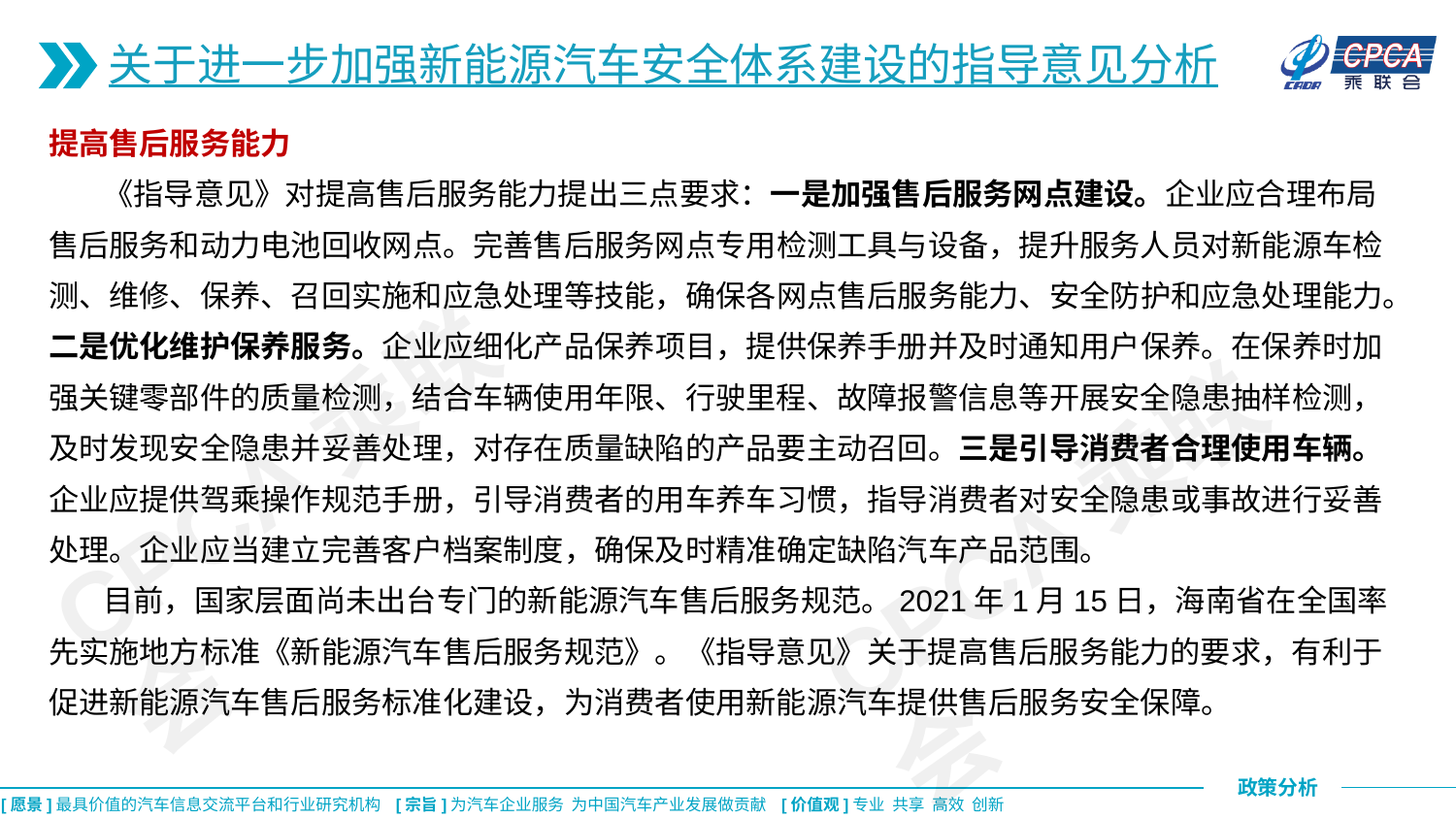

关于进一步加强新能源汽车安全体系建设的指导意见分析
提高售后服务能力
       《指导意见》对提高售后服务能力提出三点要求：一是加强售后服务网点建设。企业应合理布局售后服务和动力电池回收网点。完善售后服务网点专用检测工具与设备，提升服务人员对新能源车检测、维修、保养、召回实施和应急处理等技能，确保各网点售后服务能力、安全防护和应急处理能力。二是优化维护保养服务。企业应细化产品保养项目，提供保养手册并及时通知用户保养。在保养时加强关键零部件的质量检测，结合车辆使用年限、行驶里程、故障报警信息等开展安全隐患抽样检测，及时发现安全隐患并妥善处理，对存在质量缺陷的产品要主动召回。三是引导消费者合理使用车辆。企业应提供驾乘操作规范手册，引导消费者的用车养车习惯，指导消费者对安全隐患或事故进行妥善处理。企业应当建立完善客户档案制度，确保及时精准确定缺陷汽车产品范围。
       目前，国家层面尚未出台专门的新能源汽车售后服务规范。2021年1月15日，海南省在全国率先实施地方标准《新能源汽车售后服务规范》。《指导意见》关于提高售后服务能力的要求，有利于促进新能源汽车售后服务标准化建设，为消费者使用新能源汽车提供售后服务安全保障。
CPCA乘联会
CPCA乘联会